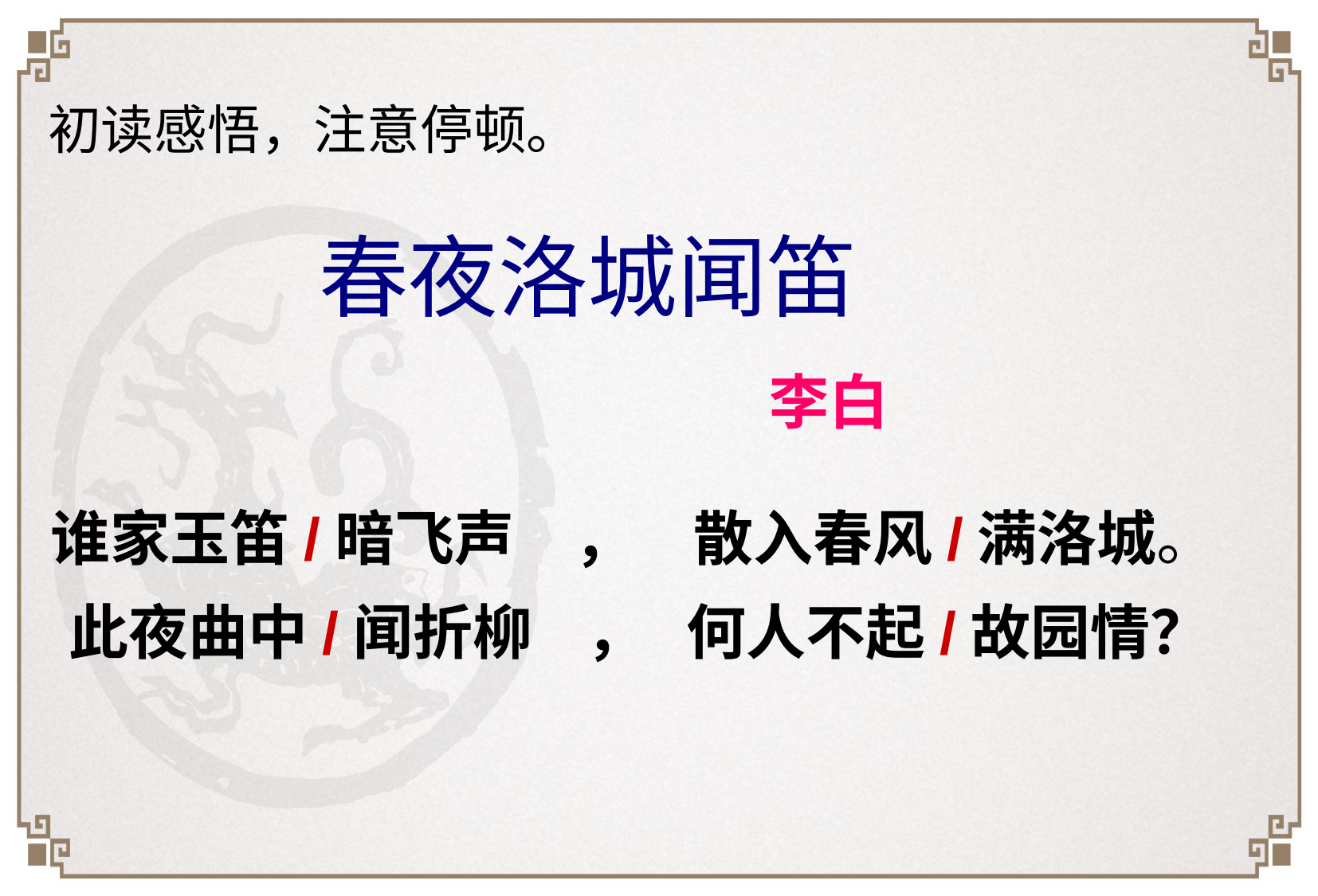

初读感悟，注意停顿。
春夜洛城闻笛
李白
谁家玉笛/暗飞声　，　散入春风/满洛城。
此夜曲中/闻折柳    ，   何人不起/故园情？